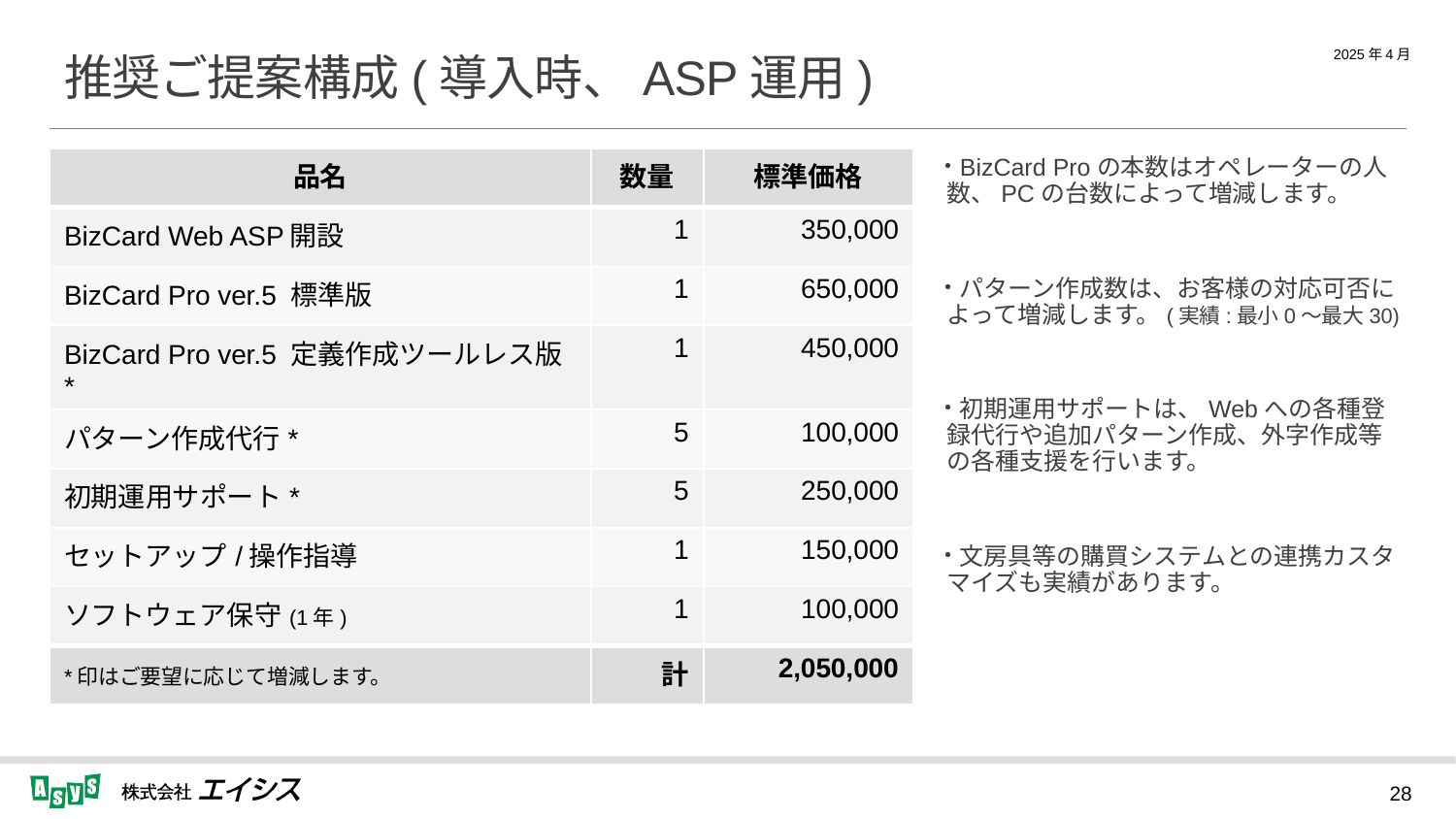

# 推奨ご提案構成(導入時、ASP運用)
| 品名 | 数量 | 標準価格 |
| --- | --- | --- |
| BizCard Web ASP開設 | 1 | 350,000 |
| BizCard Pro ver.5 標準版 | 1 | 650,000 |
| BizCard Pro ver.5 定義作成ツールレス版\* | 1 | 450,000 |
| パターン作成代行\* | 5 | 100,000 |
| 初期運用サポート\* | 5 | 250,000 |
| セットアップ/操作指導 | 1 | 150,000 |
| ソフトウェア保守(1年) | 1 | 100,000 |
| \*印はご要望に応じて増減します。 | 計 | 2,050,000 |
BizCard Proの本数はオペレーターの人数、PCの台数によって増減します。

パターン作成数は、お客様の対応可否によって増減します。(実績:最小0～最大30)

初期運用サポートは、Webへの各種登録代行や追加パターン作成、外字作成等の各種支援を行います。

文房具等の購買システムとの連携カスタマイズも実績があります。
28